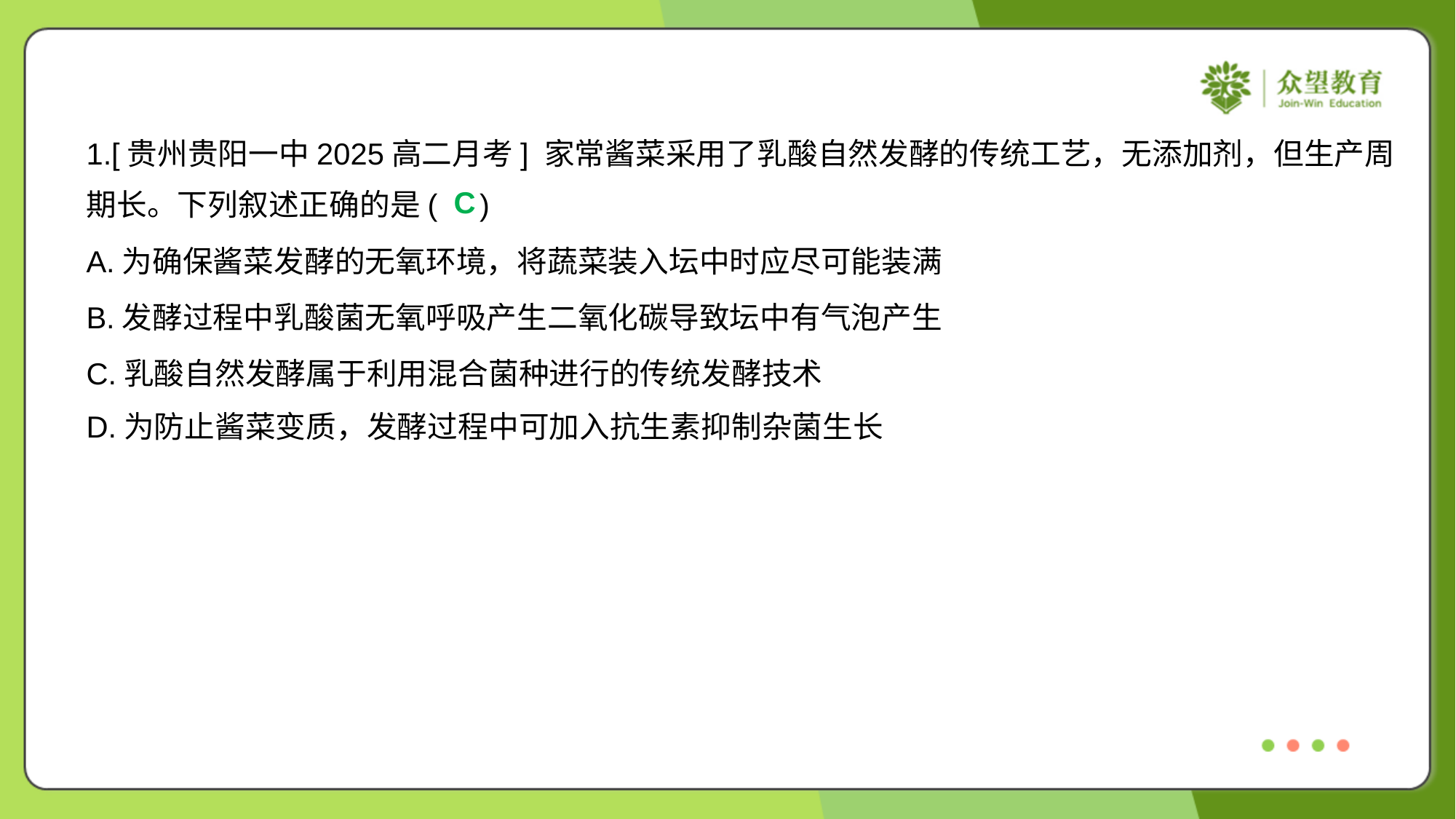

1.[贵州贵阳一中2025高二月考] 家常酱菜采用了乳酸自然发酵的传统工艺，无添加剂，但生产周
期长。下列叙述正确的是(     )
C
A.为确保酱菜发酵的无氧环境，将蔬菜装入坛中时应尽可能装满
B.发酵过程中乳酸菌无氧呼吸产生二氧化碳导致坛中有气泡产生
C.乳酸自然发酵属于利用混合菌种进行的传统发酵技术
D.为防止酱菜变质，发酵过程中可加入抗生素抑制杂菌生长